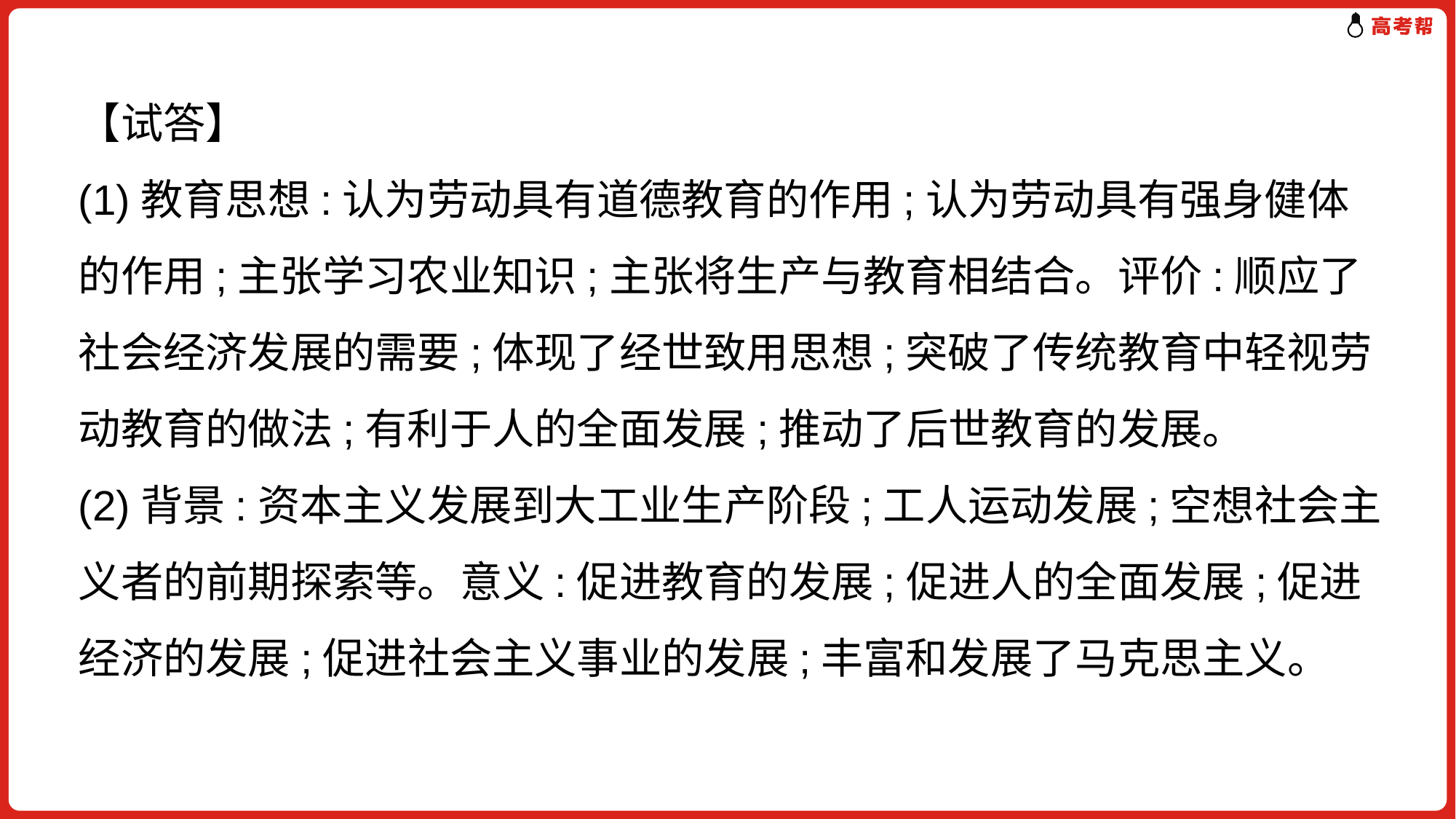

【试答】
(1)教育思想:认为劳动具有道德教育的作用;认为劳动具有强身健体的作用;主张学习农业知识;主张将生产与教育相结合。评价:顺应了社会经济发展的需要;体现了经世致用思想;突破了传统教育中轻视劳动教育的做法;有利于人的全面发展;推动了后世教育的发展。
(2)背景:资本主义发展到大工业生产阶段;工人运动发展;空想社会主义者的前期探索等。意义:促进教育的发展;促进人的全面发展;促进经济的发展;促进社会主义事业的发展;丰富和发展了马克思主义。